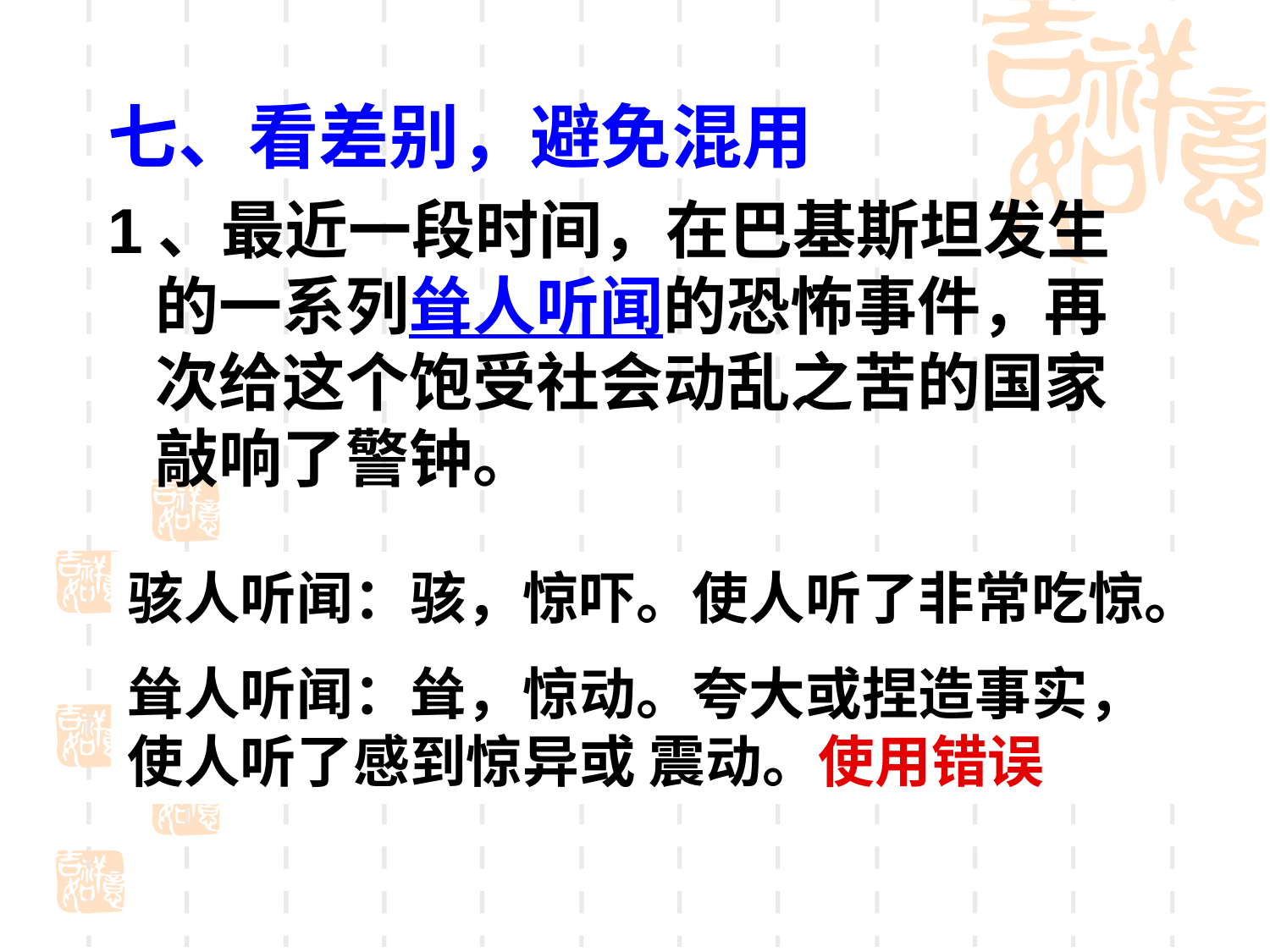

七、看差别，避免混用
1、最近一段时间，在巴基斯坦发生的一系列耸人听闻的恐怖事件，再次给这个饱受社会动乱之苦的国家敲响了警钟。

骇人听闻：骇，惊吓。使人听了非常吃惊。
耸人听闻：耸，惊动。夸大或捏造事实， 使人听了感到惊异或 震动。使用错误